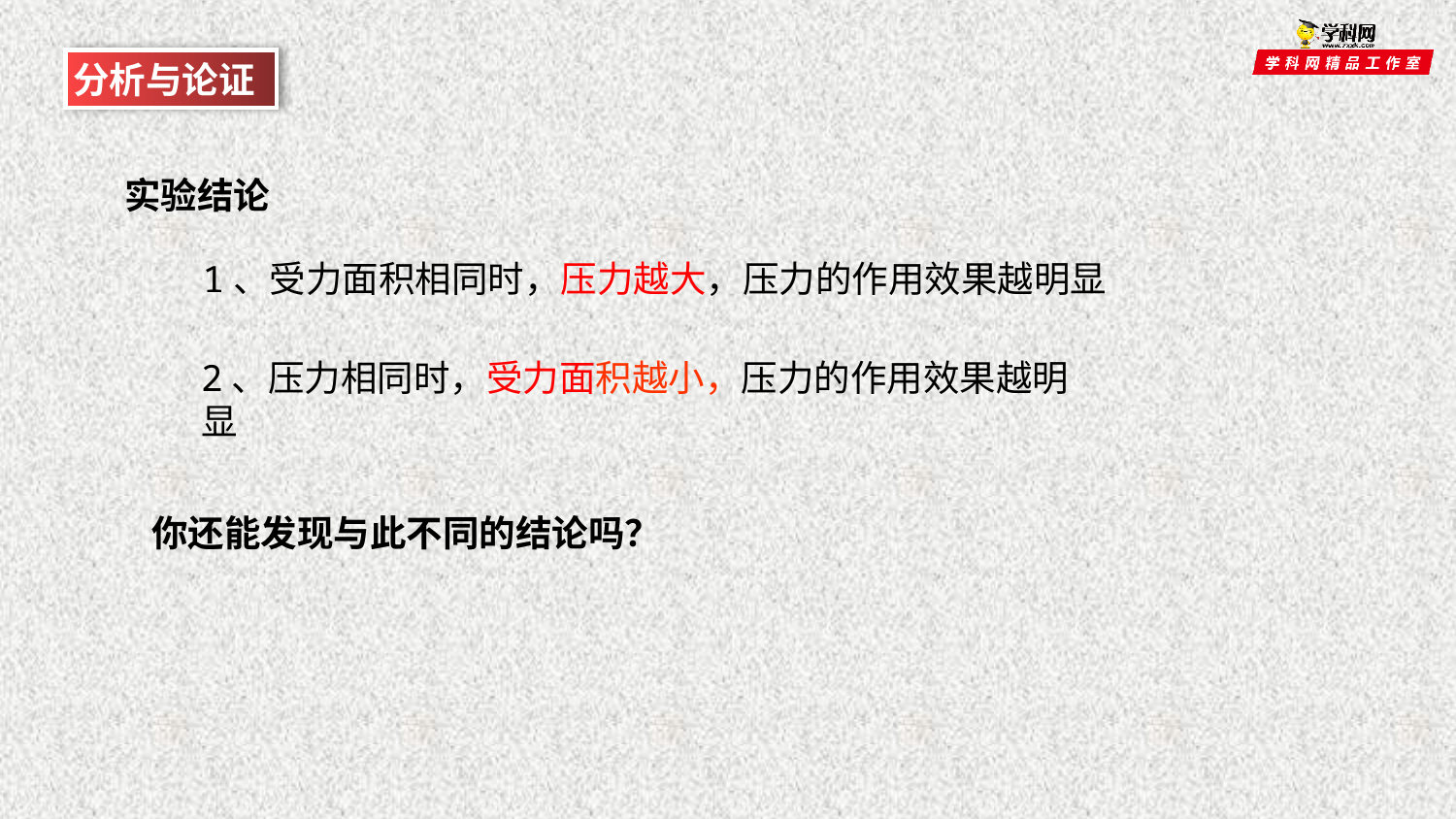

分析与论证
实验结论
1、受力面积相同时，压力越大，压力的作用效果越明显
2、压力相同时，受力面积越小，压力的作用效果越明显
你还能发现与此不同的结论吗？